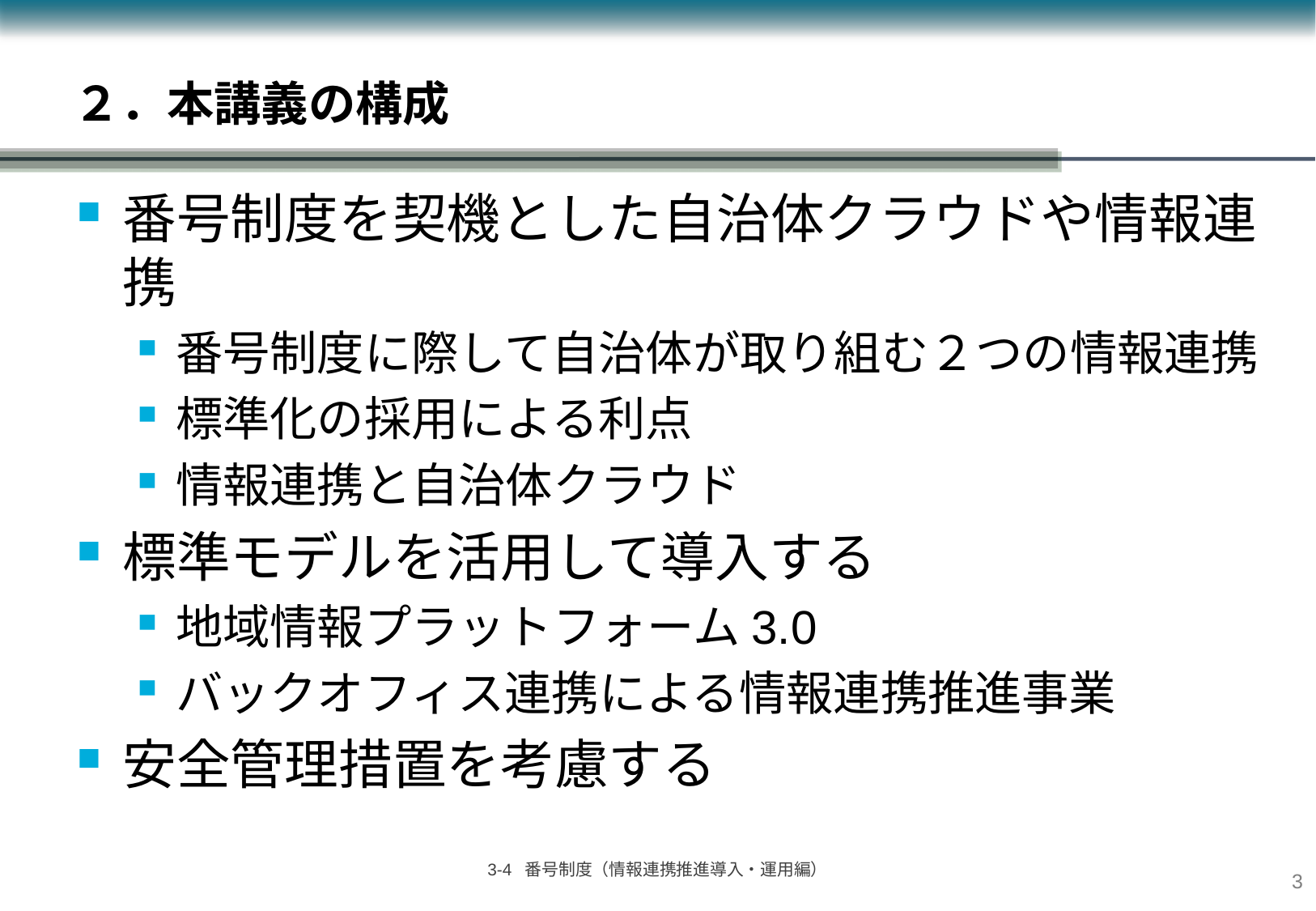

# ２．本講義の構成
番号制度を契機とした自治体クラウドや情報連携
番号制度に際して自治体が取り組む２つの情報連携
標準化の採用による利点
情報連携と自治体クラウド
標準モデルを活用して導入する
地域情報プラットフォーム3.0
バックオフィス連携による情報連携推進事業
安全管理措置を考慮する

3
3-4  番号制度（情報連携推進導入・運用編）